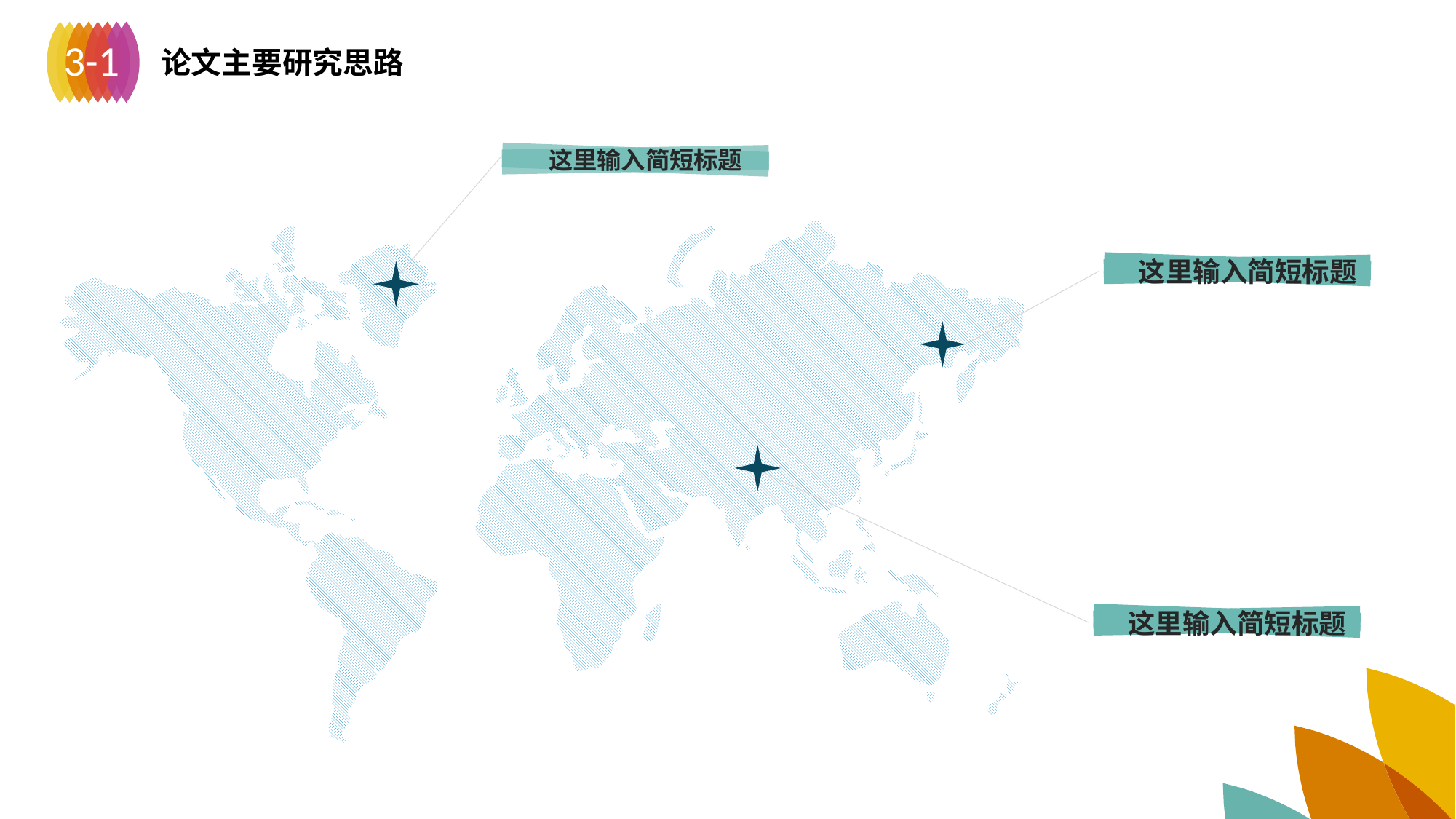

3-1
论文主要研究思路
这里输入简短标题

这里输入简短标题

这里输入简短标题